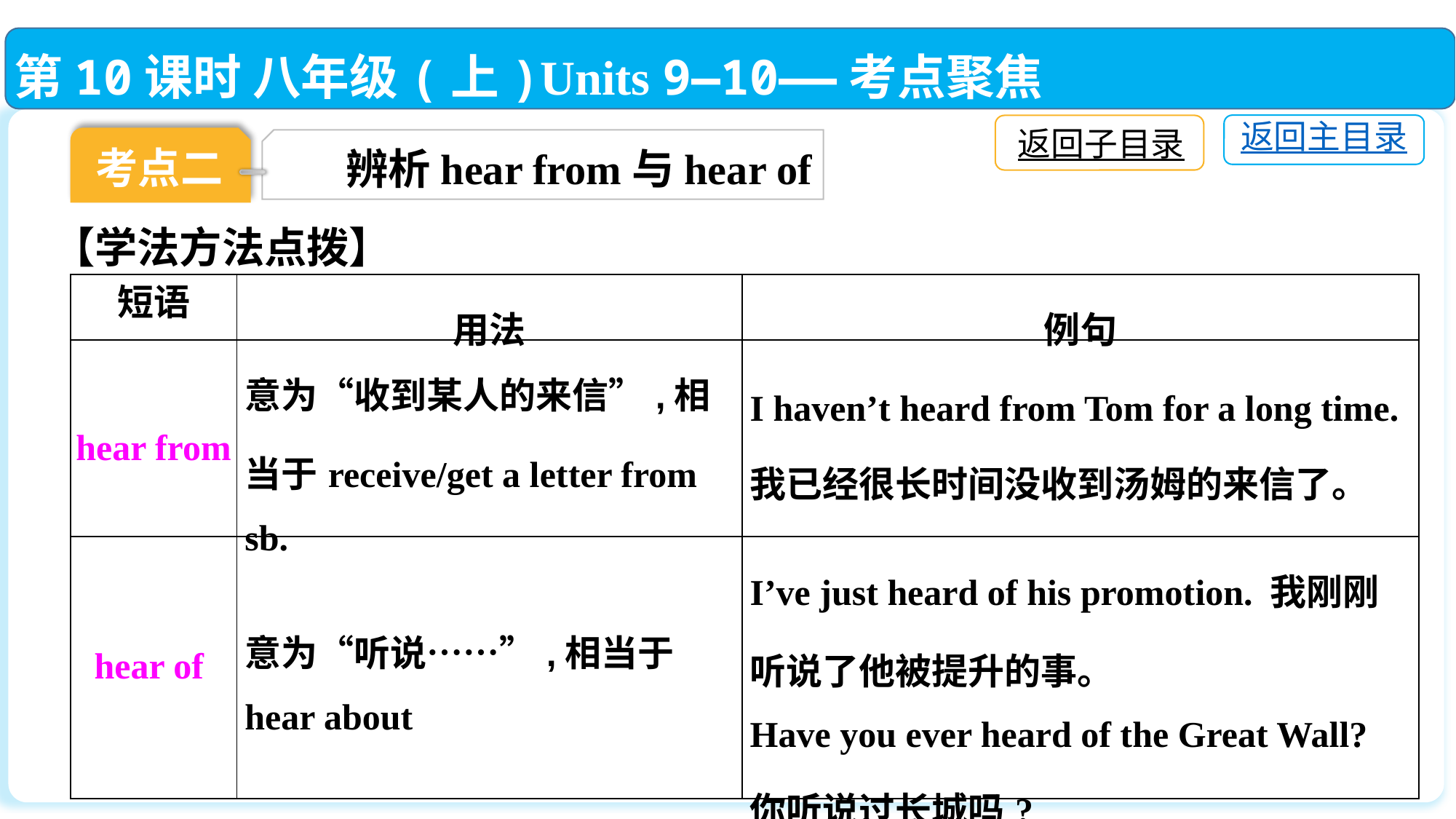

第10课时 八年级(上)Units 9—10——考点聚焦

返回主目录

返回子目录
考点二
 辨析hear from与hear of

【学法方法点拨】
| 短语 | 用法 | 例句 |
| --- | --- | --- |
| hear from | 意为“收到某人的来信”,相当于receive/get a letter from sb. | I haven’t heard from Tom for a long time. 我已经很长时间没收到汤姆的来信了。 |
| hear of | 意为“听说……”,相当于hear about | I’ve just heard of his promotion. 我刚刚听说了他被提升的事。 Have you ever heard of the Great Wall?你听说过长城吗? |